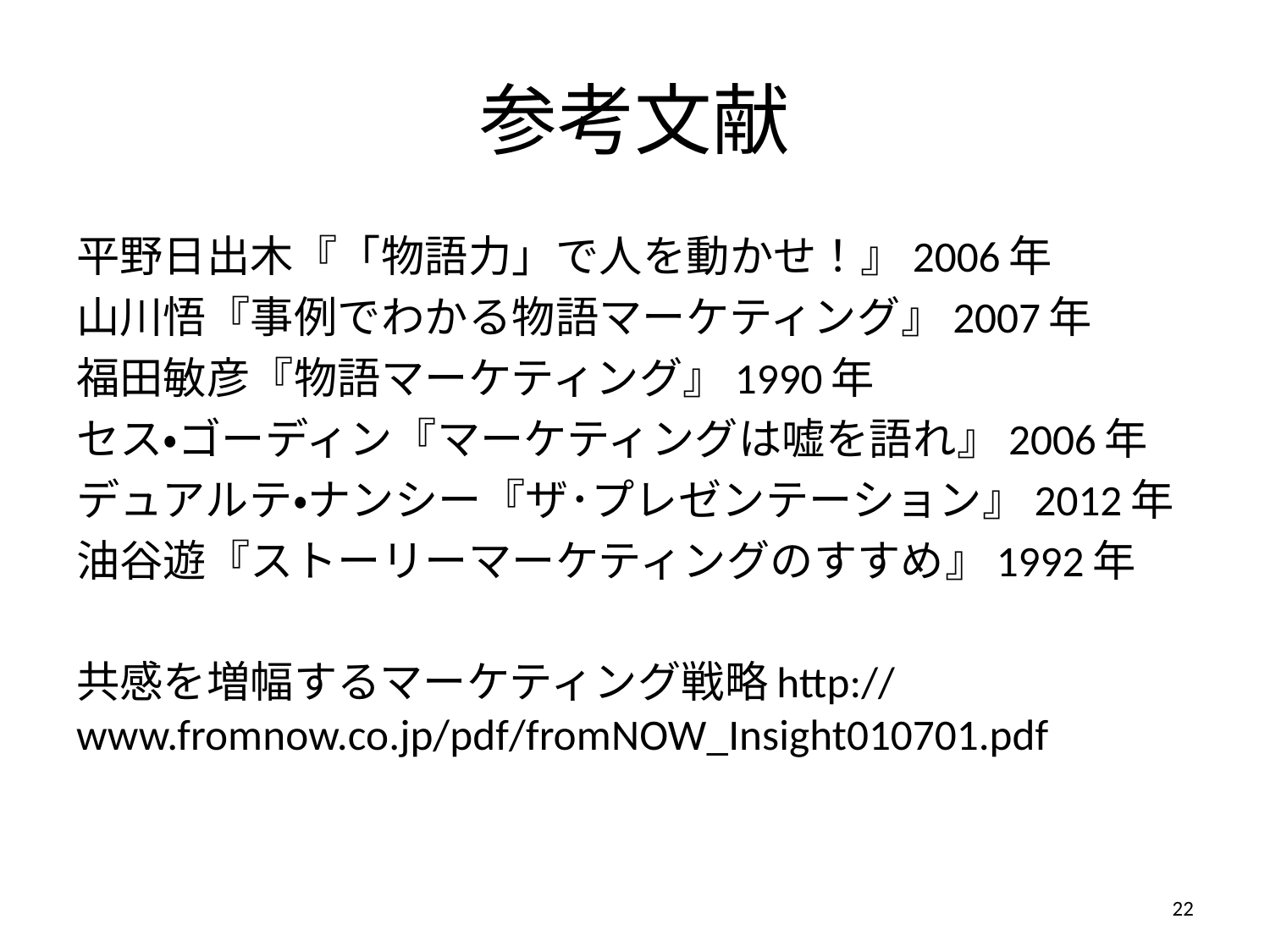

# 参考文献
平野日出木『「物語力」で人を動かせ！』2006年
山川悟『事例でわかる物語マーケティング』2007年
福田敏彦『物語マーケティング』1990年
セス・ゴーディン『マーケティングは嘘を語れ』2006年
デュアルテ・ナンシー『ザ･プレゼンテーション』2012年
油谷遊『ストーリーマーケティングのすすめ』1992年

共感を増幅するマーケティング戦略http://www.fromnow.co.jp/pdf/fromNOW_Insight010701.pdf

22